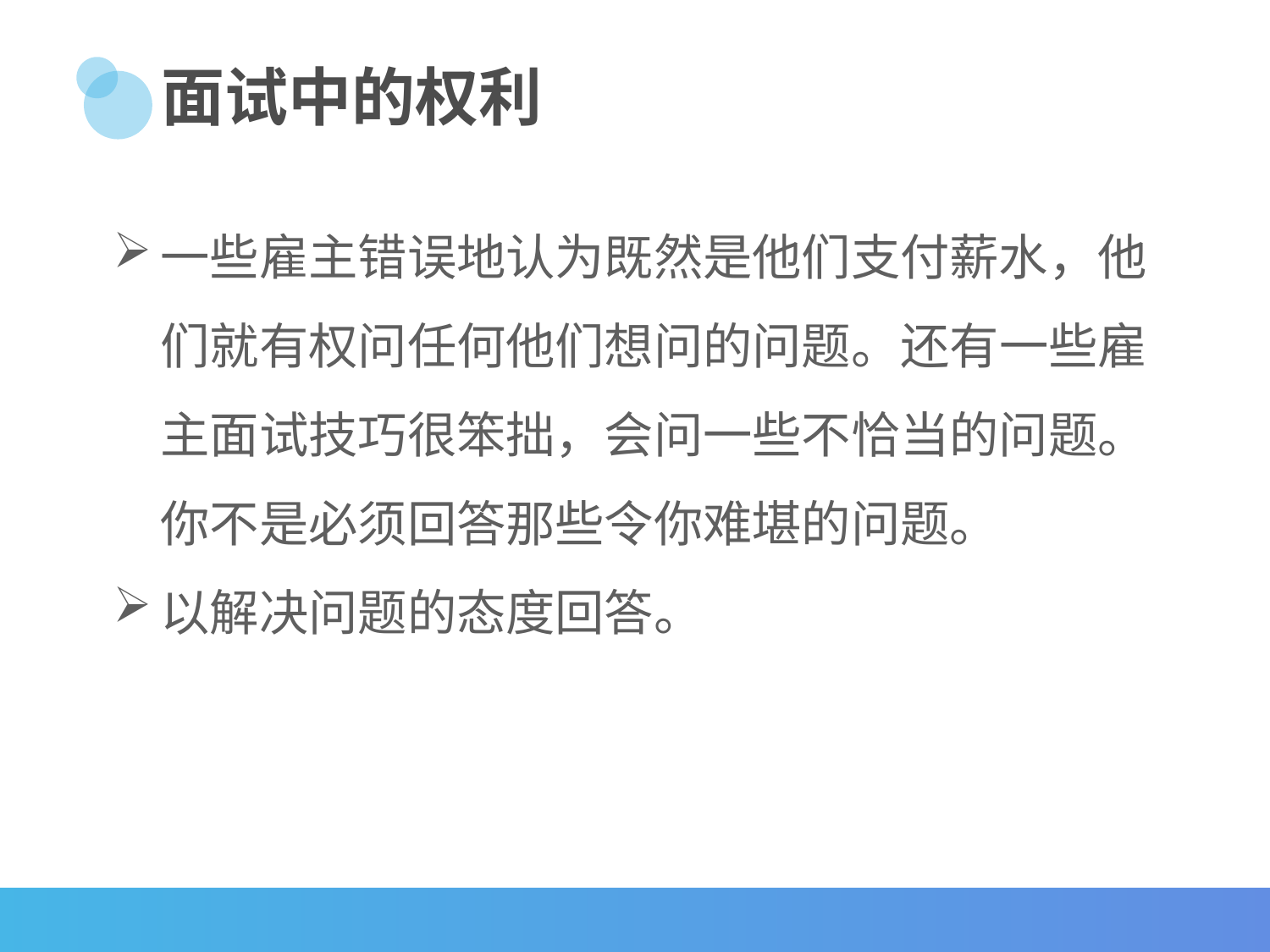

面试中的权利
一些雇主错误地认为既然是他们支付薪水，他们就有权问任何他们想问的问题。还有一些雇主面试技巧很笨拙，会问一些不恰当的问题。你不是必须回答那些令你难堪的问题。
以解决问题的态度回答。